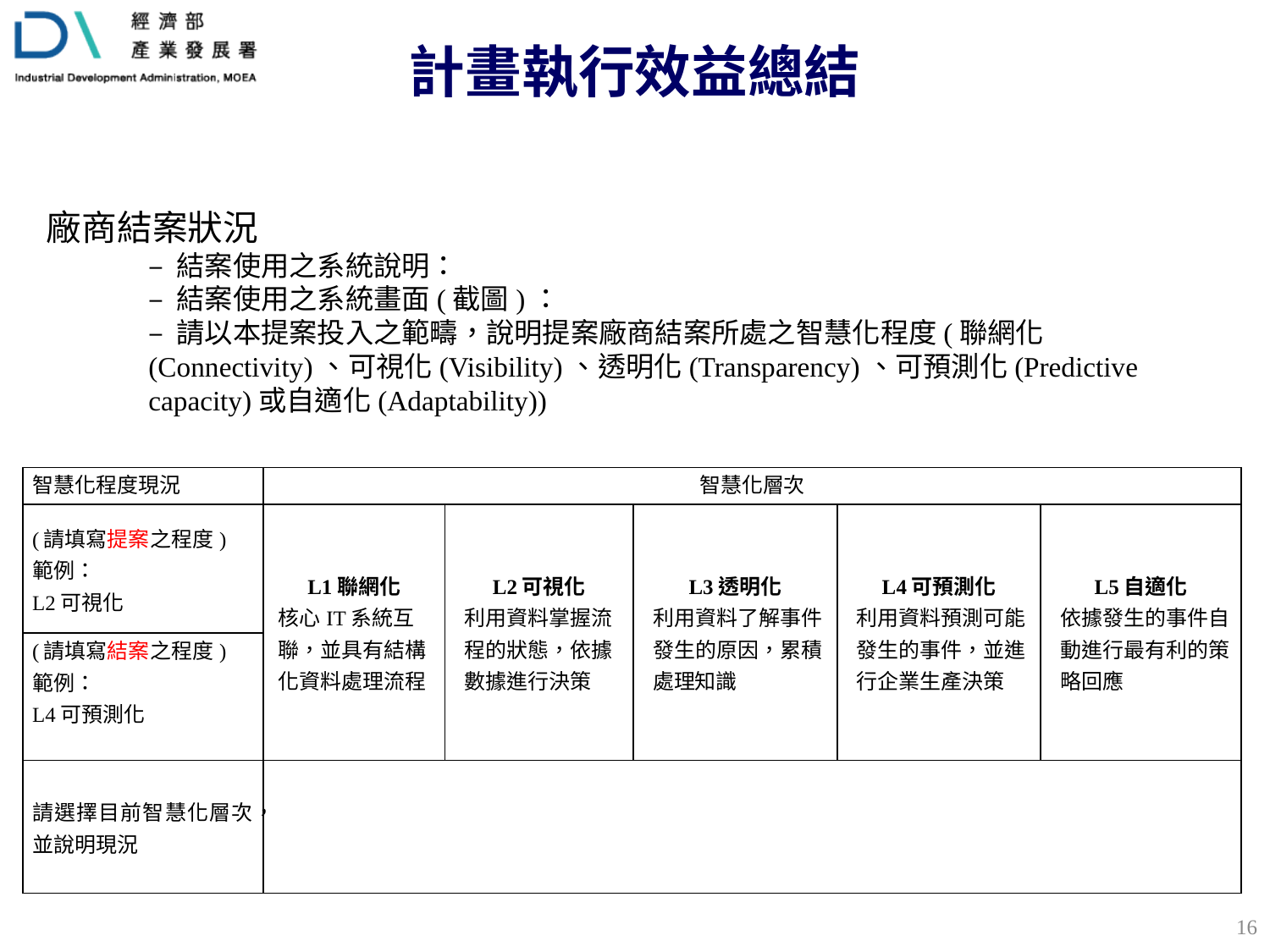

# 計畫執行效益總結
廠商結案狀況
– 結案使用之系統說明：
– 結案使用之系統畫面(截圖)：
– 請以本提案投入之範疇，說明提案廠商結案所處之智慧化程度(聯網化(Connectivity)、可視化(Visibility)、透明化(Transparency)、可預測化(Predictive capacity)或自適化(Adaptability))

| 智慧化程度現況 | 智慧化層次 |  |  |  |  |
| --- | --- | --- | --- | --- | --- |
| (請填寫提案之程度) 範例： L2可視化 | L1聯網化 核心IT系統互聯，並具有結構化資料處理流程 | L2可視化 利用資料掌握流程的狀態，依據數據進行決策 | L3透明化 利用資料了解事件發生的原因，累積處理知識 | L4可預測化 利用資料預測可能發生的事件，並進行企業生產決策 | L5自適化 依據發生的事件自動進行最有利的策略回應 |
| (請填寫結案之程度) 範例： L4可預測化 |  |  |  |  |  |
| 請選擇目前智慧化層次，並說明現況 |  |  |  |  |  |
16